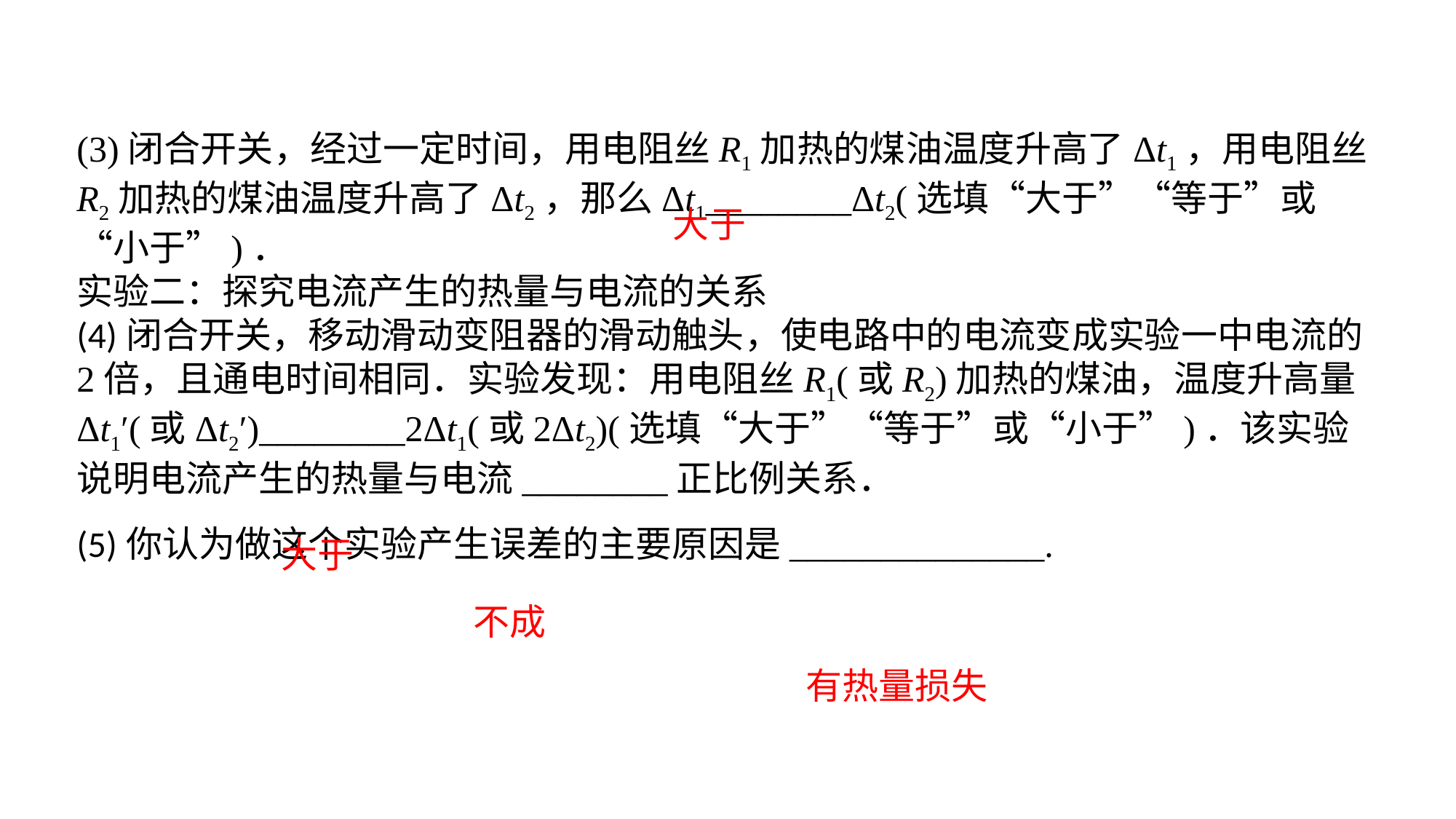

(3)闭合开关，经过一定时间，用电阻丝R1加热的煤油温度升高了Δt1，用电阻丝R2加热的煤油温度升高了Δt2，那么Δt1________Δt2(选填“大于”“等于”或“小于”)．实验二：探究电流产生的热量与电流的关系(4)闭合开关，移动滑动变阻器的滑动触头，使电路中的电流变成实验一中电流的2倍，且通电时间相同．实验发现：用电阻丝R1(或R2)加热的煤油，温度升高量Δt1′(或Δt2′)________2Δt1(或2Δt2)(选填“大于”“等于”或“小于”)．该实验说明电流产生的热量与电流________正比例关系．(5)你认为做这个实验产生误差的主要原因是______________.
大于
大于
不成
有热量损失